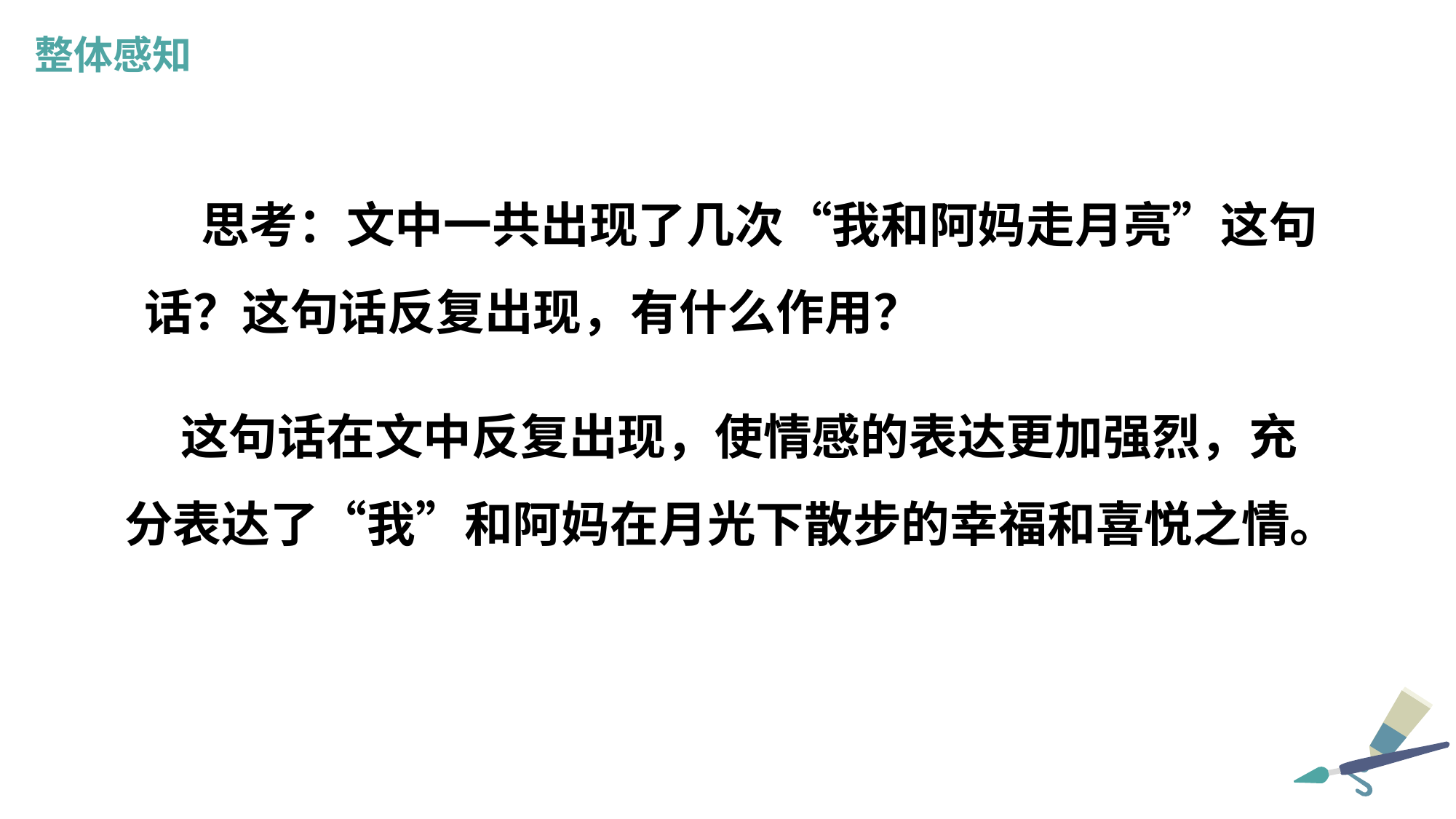

整体感知
    思考：文中一共出现了几次“我和阿妈走月亮”这句话？这句话反复出现，有什么作用？

    这句话在文中反复出现，使情感的表达更加强烈，充分表达了“我”和阿妈在月光下散步的幸福和喜悦之情。